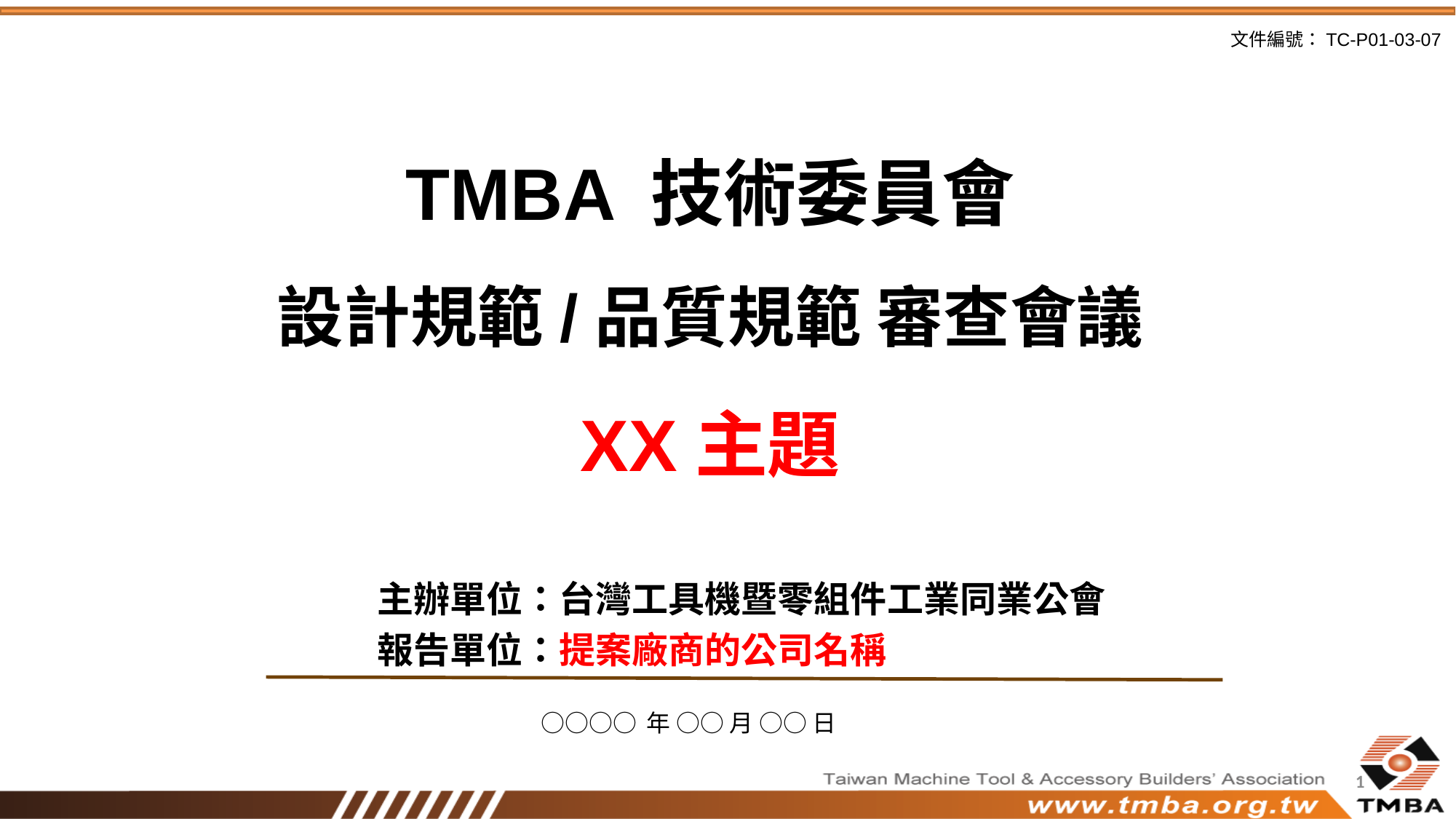

TMBA 技術委員會
設計規範/品質規範 審查會議
XX主題
主辦單位：台灣工具機暨零組件工業同業公會
報告單位：提案廠商的公司名稱

○○○○ 年 ○○ 月 ○○ 日
1